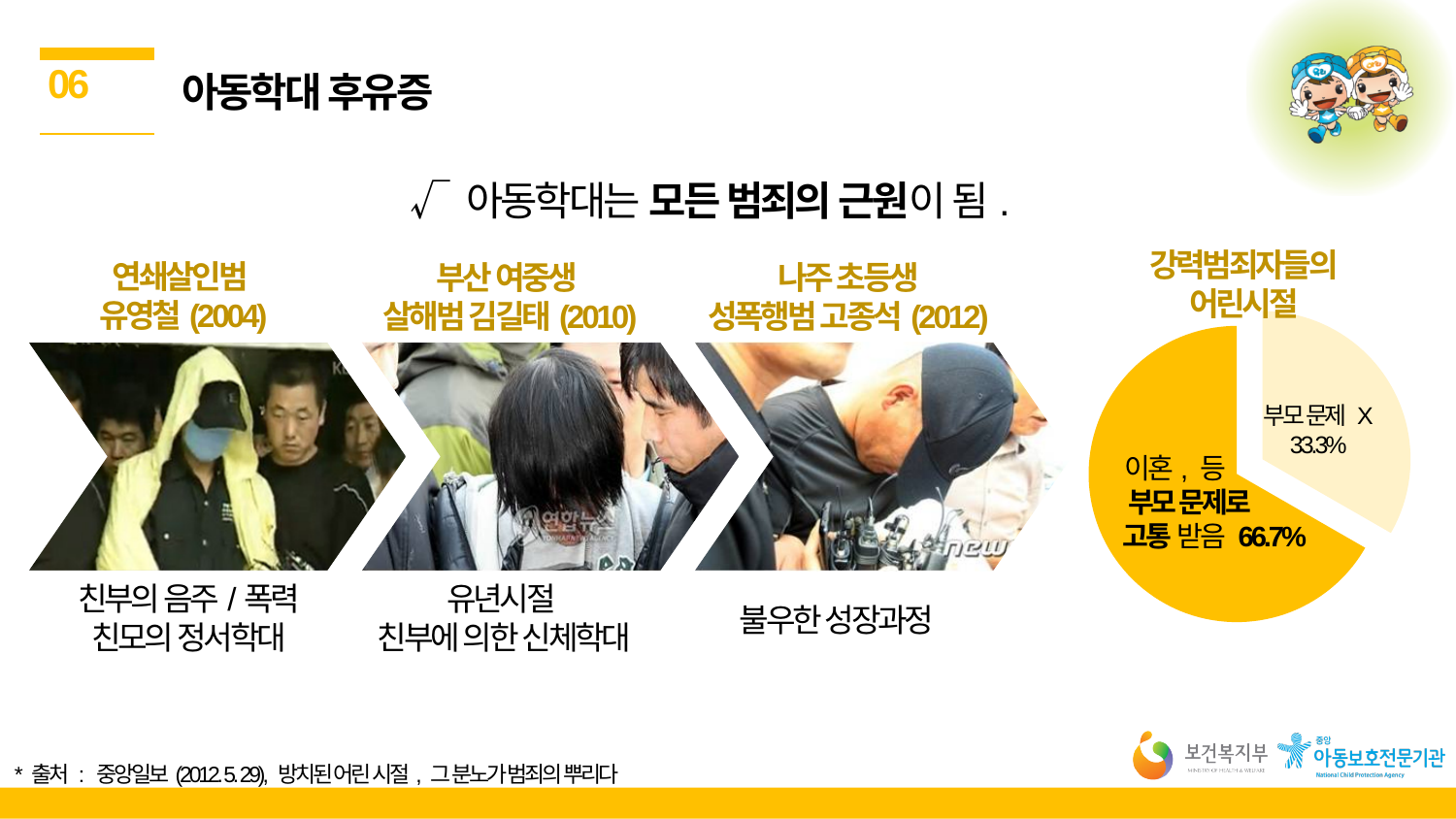

06
아동학대 후유증
√ 아동학대는 모든 범죄의 근원이 됨.
강력범죄자들의
어린시절

### Chart

| Category | 판매 |
|---|---|
| 부모 문제 없음 | 33.3 |
| 이혼, 불화 등 부모문제로 고통 | 66.7 |
부모 문제 X
33.3%
        이혼, 등
부모 문제로
       고통 받음 66.7%
연쇄살인범
유영철(2004)
부산 여중생
살해범 김길태(2010)
나주 초등생
성폭행범 고종석(2012)

친부의 음주/폭력
친모의 정서학대
유년시절
친부에 의한 신체학대
불우한 성장과정
* 출처 :  중앙일보(2012. 5. 29), 방치된 어린 시절, 그 분노가 범죄의 뿌리다